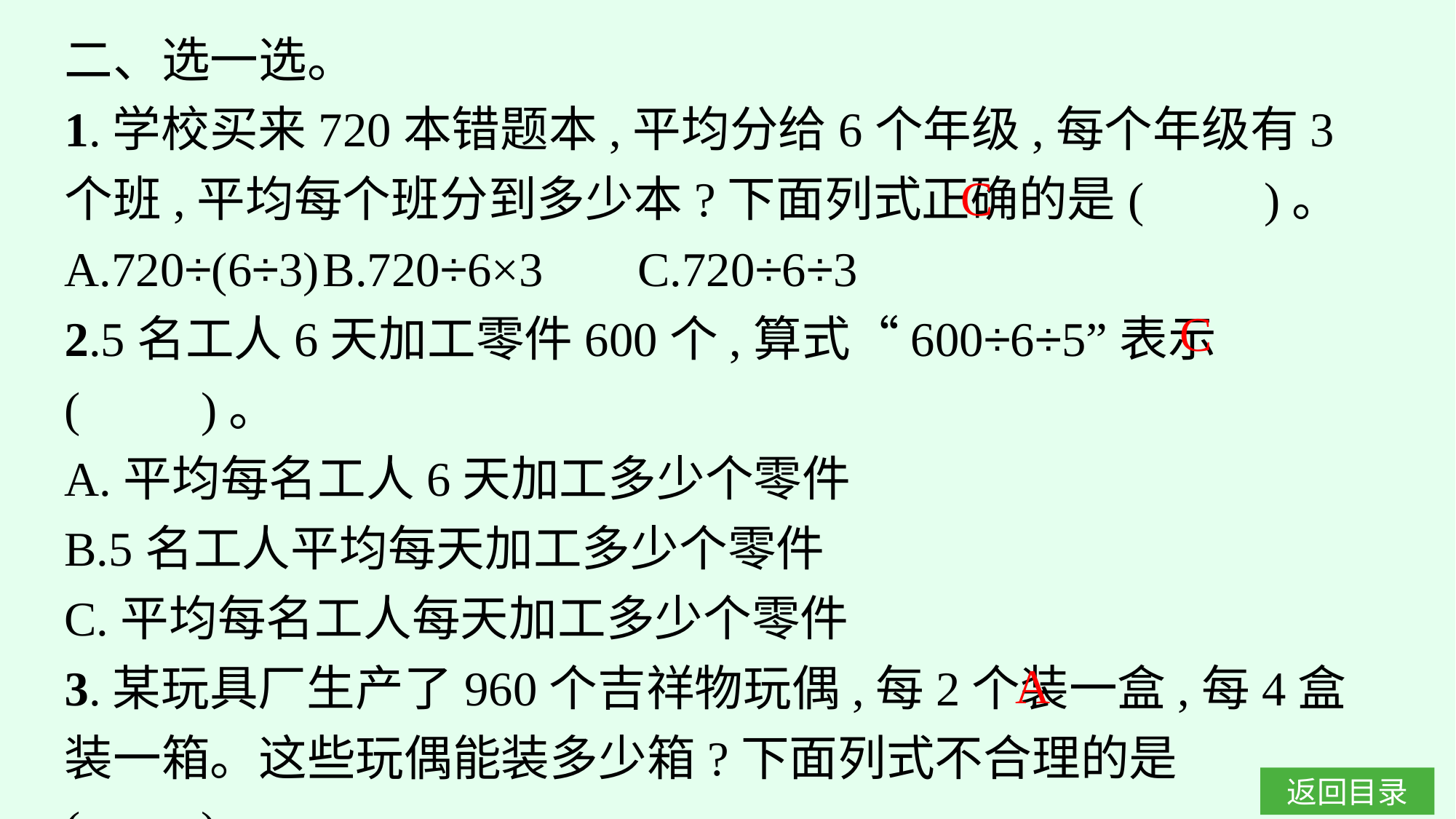

二、选一选。
1.学校买来720本错题本,平均分给6个年级,每个年级有3个班,平均每个班分到多少本?下面列式正确的是(　　)。
A.720÷(6÷3)	B.720÷6×3	      C.720÷6÷3
2.5名工人6天加工零件600个,算式“600÷6÷5”表示(　　)。
A.平均每名工人6天加工多少个零件
B.5名工人平均每天加工多少个零件
C.平均每名工人每天加工多少个零件
3.某玩具厂生产了960个吉祥物玩偶,每2个装一盒,每4盒装一箱。这些玩偶能装多少箱?下面列式不合理的是(　　)。
A.960÷2×4	B.960÷(2×4)	C.960÷2÷4
C
C
A